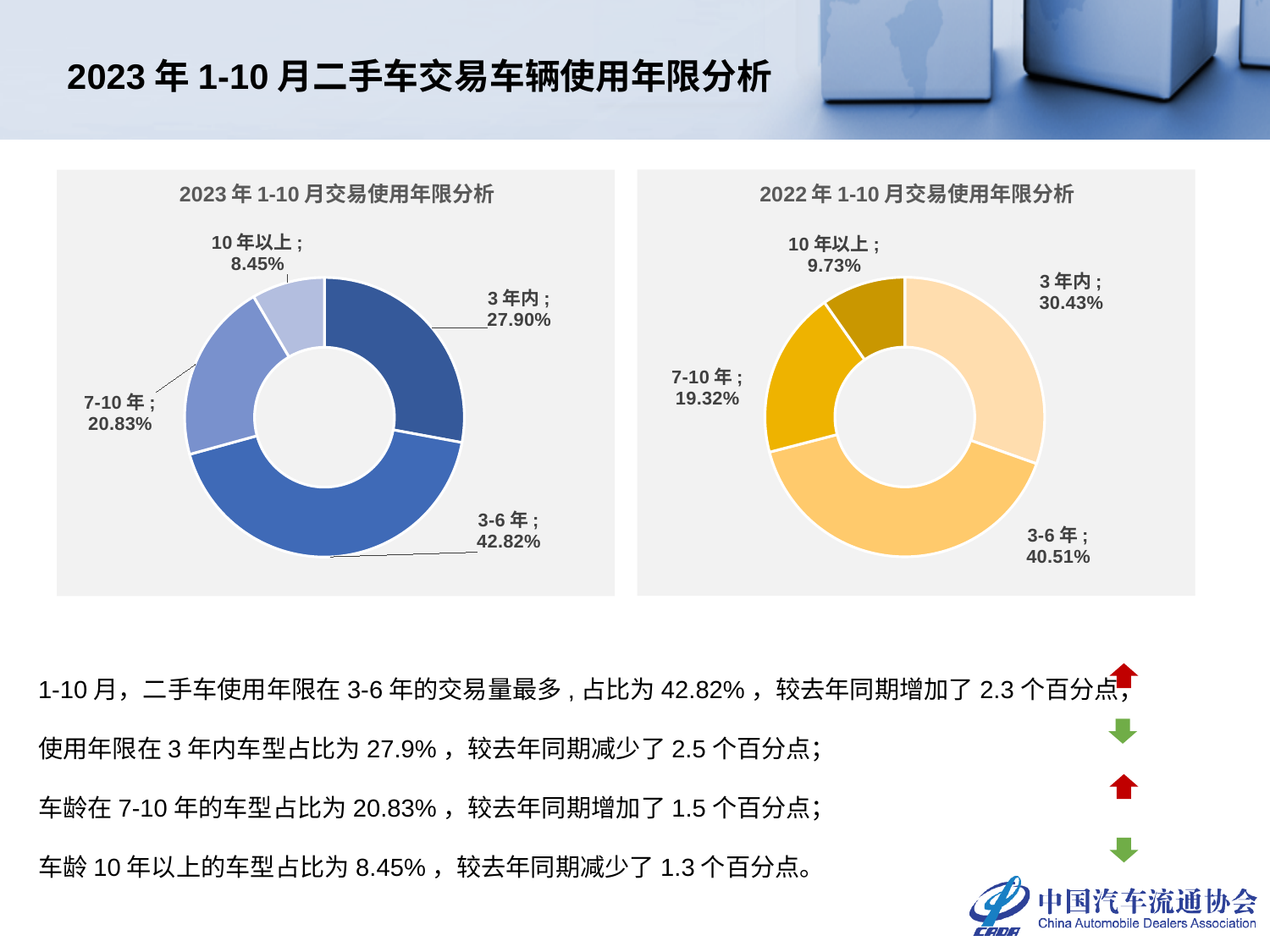

# 2023年1-10月二手车交易车辆使用年限分析

### Chart: 2022年1-10月交易使用年限分析

| Category | 2022年 |
|---|---|
| 3年内 | 0.3043435672934586 |
| 3-6年 | 0.4051302828682489 |
| 7-10年 | 0.19319206358766092 |
| 10年以上 | 0.09733408625063161 |

### Chart: 2023年1-10月交易使用年限分析

| Category | 2023年 |
|---|---|
| 3年内 | 0.2790078162787753 |
| 3-6年 | 0.42816138385324426 |
| 7-10年 | 0.2083350992451257 |
| 10年以上 | 0.08449570062285475 |
1-10月，二手车使用年限在3-6年的交易量最多,占比为42.82%，较去年同期增加了2.3个百分点；
使用年限在3年内车型占比为27.9%，较去年同期减少了2.5个百分点；
车龄在7-10年的车型占比为20.83%，较去年同期增加了1.5个百分点；
车龄10年以上的车型占比为8.45%，较去年同期减少了1.3个百分点。